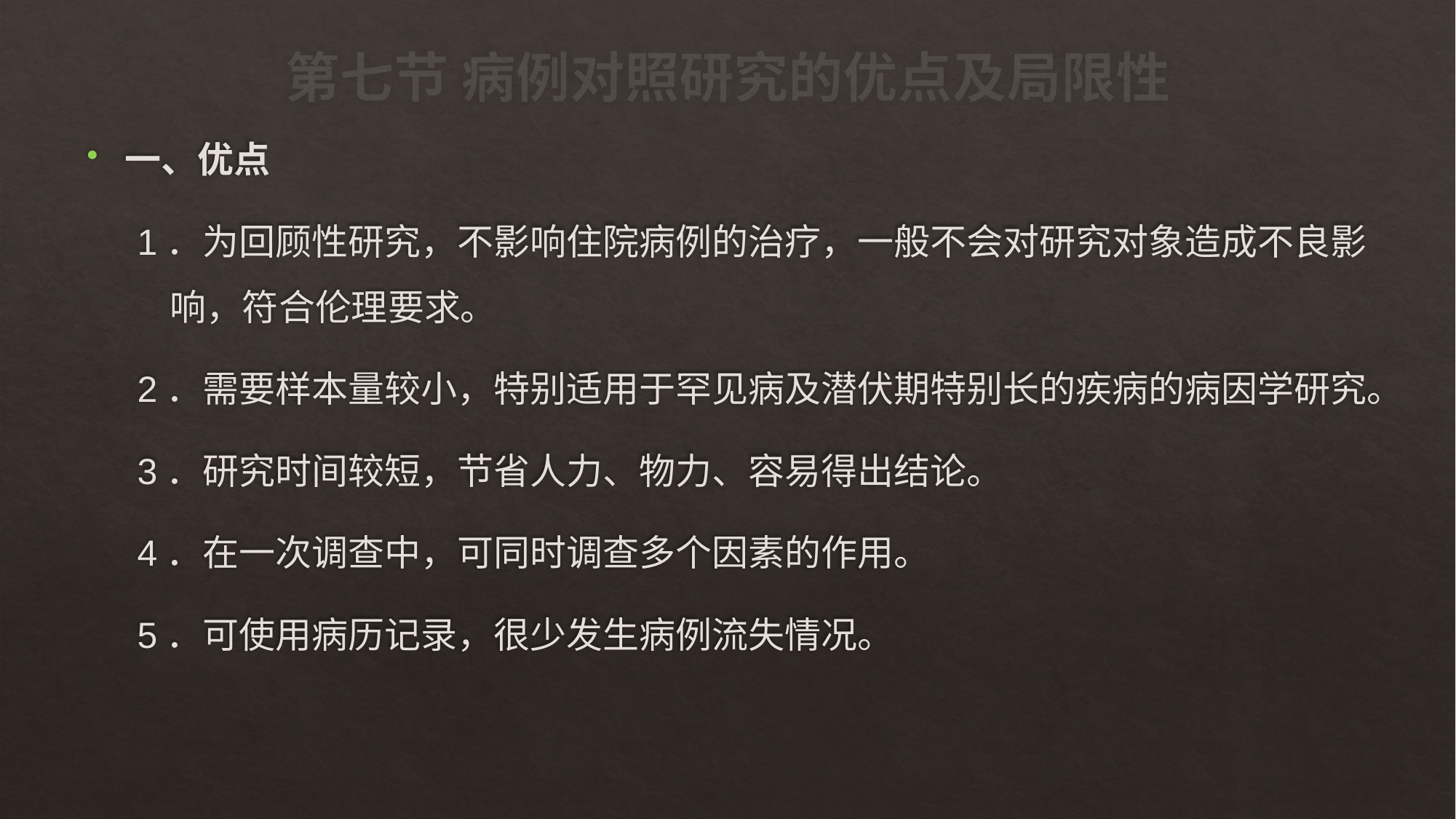

# 第七节 病例对照研究的优点及局限性
一、优点
1．为回顾性研究，不影响住院病例的治疗，一般不会对研究对象造成不良影响，符合伦理要求。
2．需要样本量较小，特别适用于罕见病及潜伏期特别长的疾病的病因学研究。
3．研究时间较短，节省人力、物力、容易得出结论。
4．在一次调查中，可同时调查多个因素的作用。
5．可使用病历记录，很少发生病例流失情况。